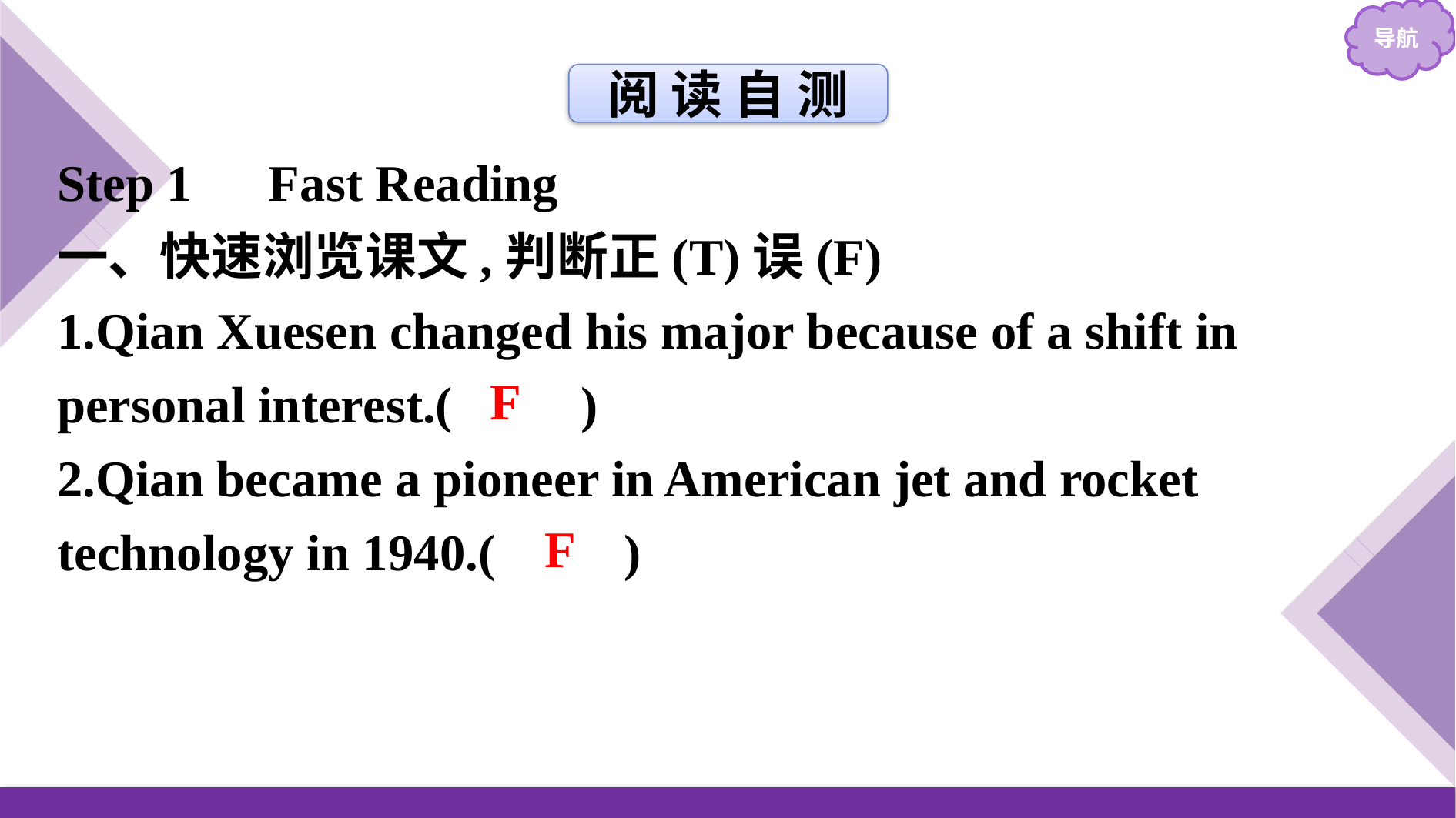

阅 读 自 测
Step 1　Fast Reading
一、快速浏览课文,判断正(T)误(F)
1.Qian Xuesen changed his major because of a shift in personal interest.(　　)
2.Qian became a pioneer in American jet and rocket technology in 1940.(          )
F
F